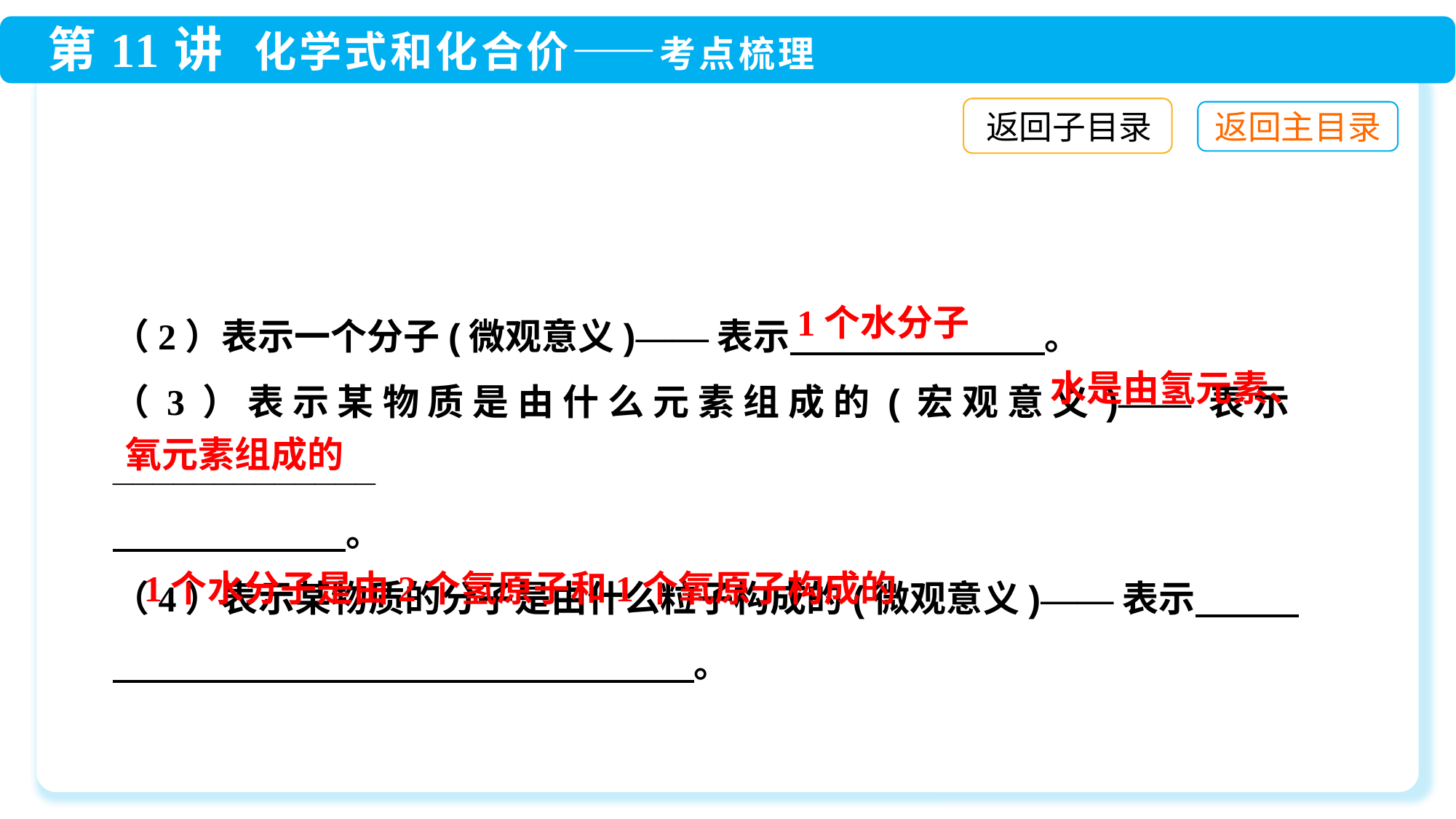

返回子目录
（2）表示一个分子(微观意义)——表示　　　　　　　。
（3）表示某物质是由什么元素组成的(宏观意义)——表示_____________
　                        。
（4）表示某物质的分子是由什么粒子构成的(微观意义)——表示　                                                                                。
1个水分子

水是由氢元素、
氧元素组成的
1个水分子是由2个氢原子和1个氧原子构成的